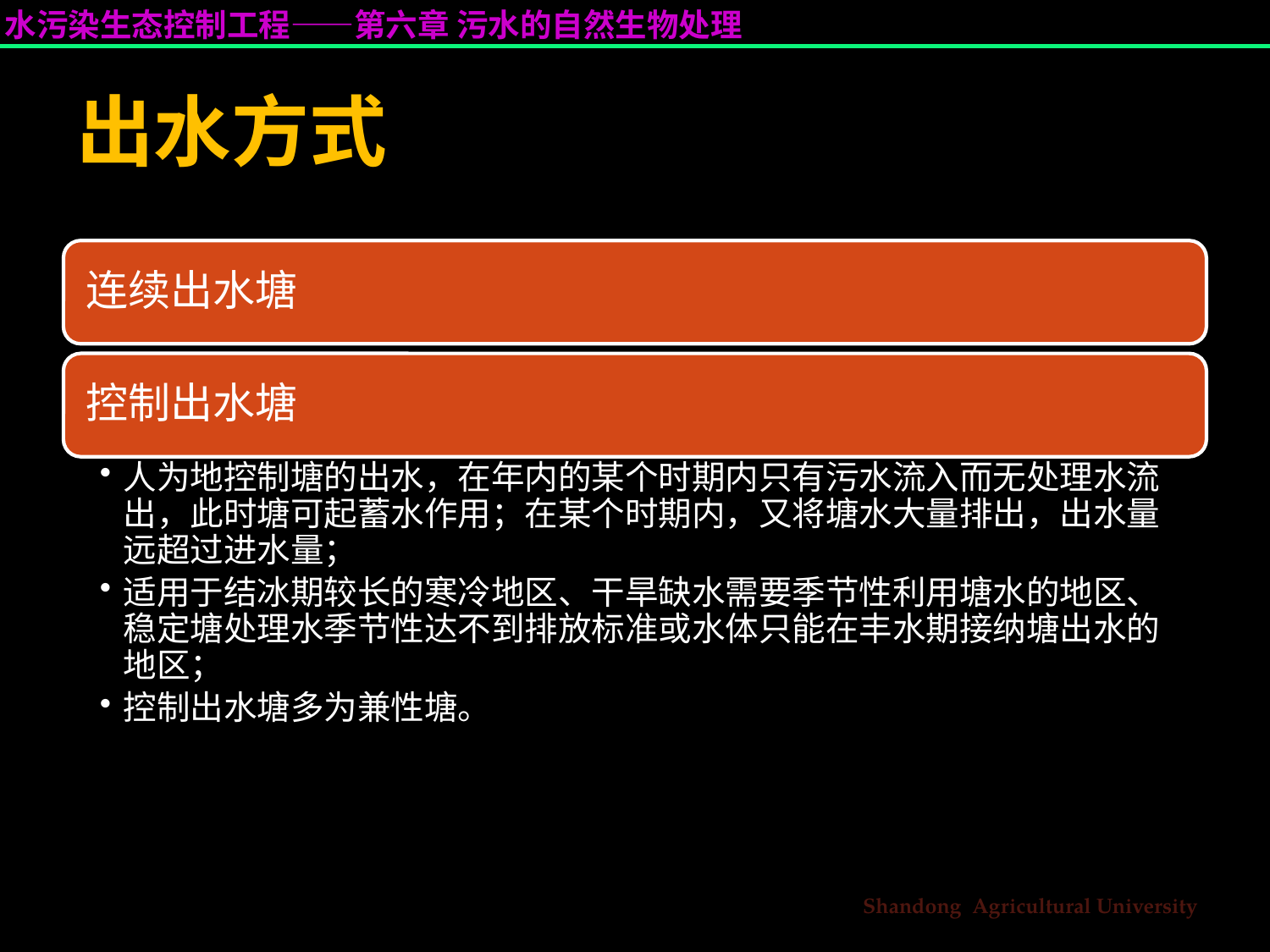

# 出水方式
连续出水塘
控制出水塘
人为地控制塘的出水，在年内的某个时期内只有污水流入而无处理水流出，此时塘可起蓄水作用；在某个时期内，又将塘水大量排出，出水量远超过进水量；
适用于结冰期较长的寒冷地区、干旱缺水需要季节性利用塘水的地区、稳定塘处理水季节性达不到排放标准或水体只能在丰水期接纳塘出水的地区；
控制出水塘多为兼性塘。